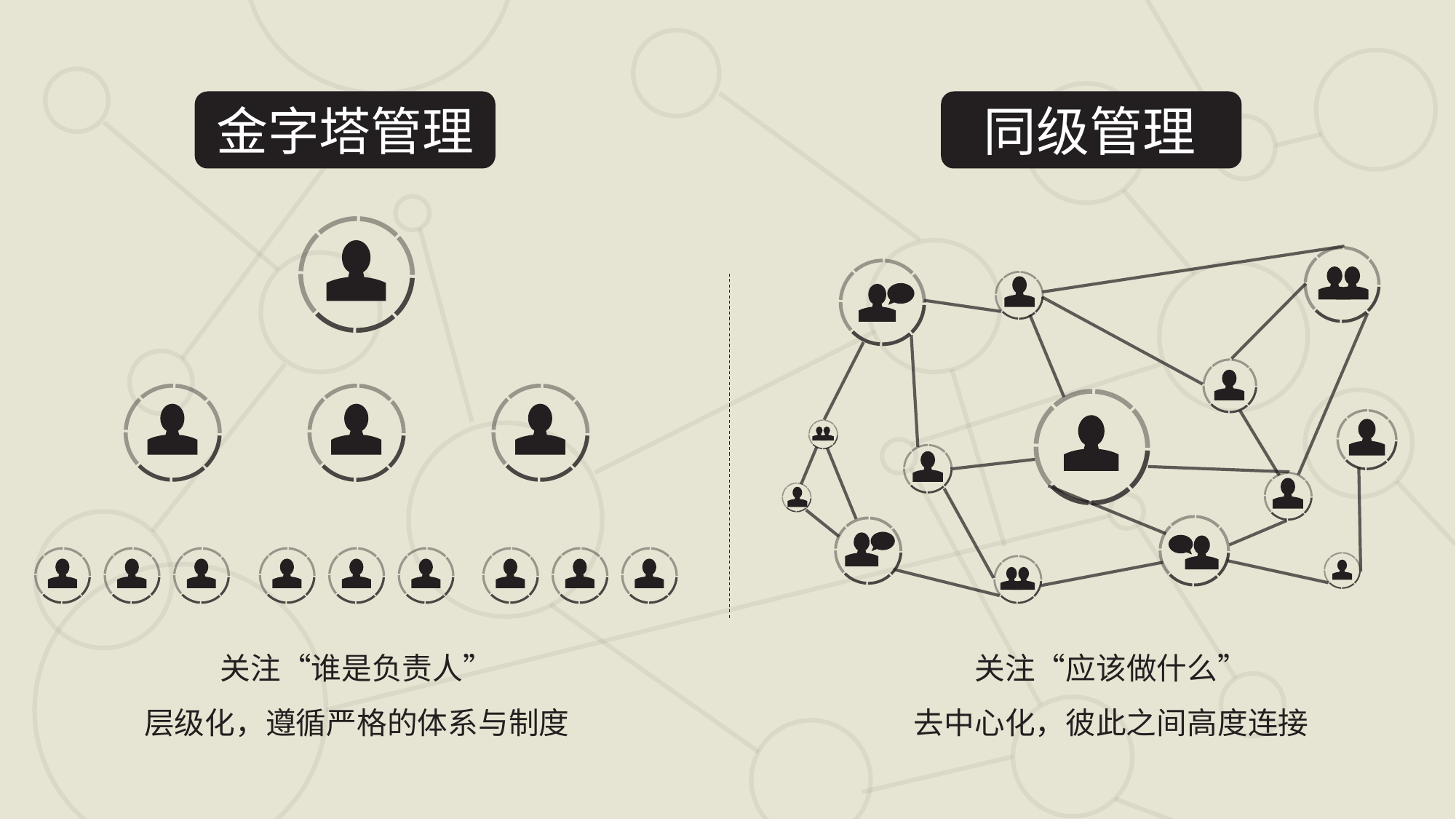

同级管理
金字塔管理

关注“谁是负责人”
层级化，遵循严格的体系与制度
关注“应该做什么”
去中心化，彼此之间高度连接